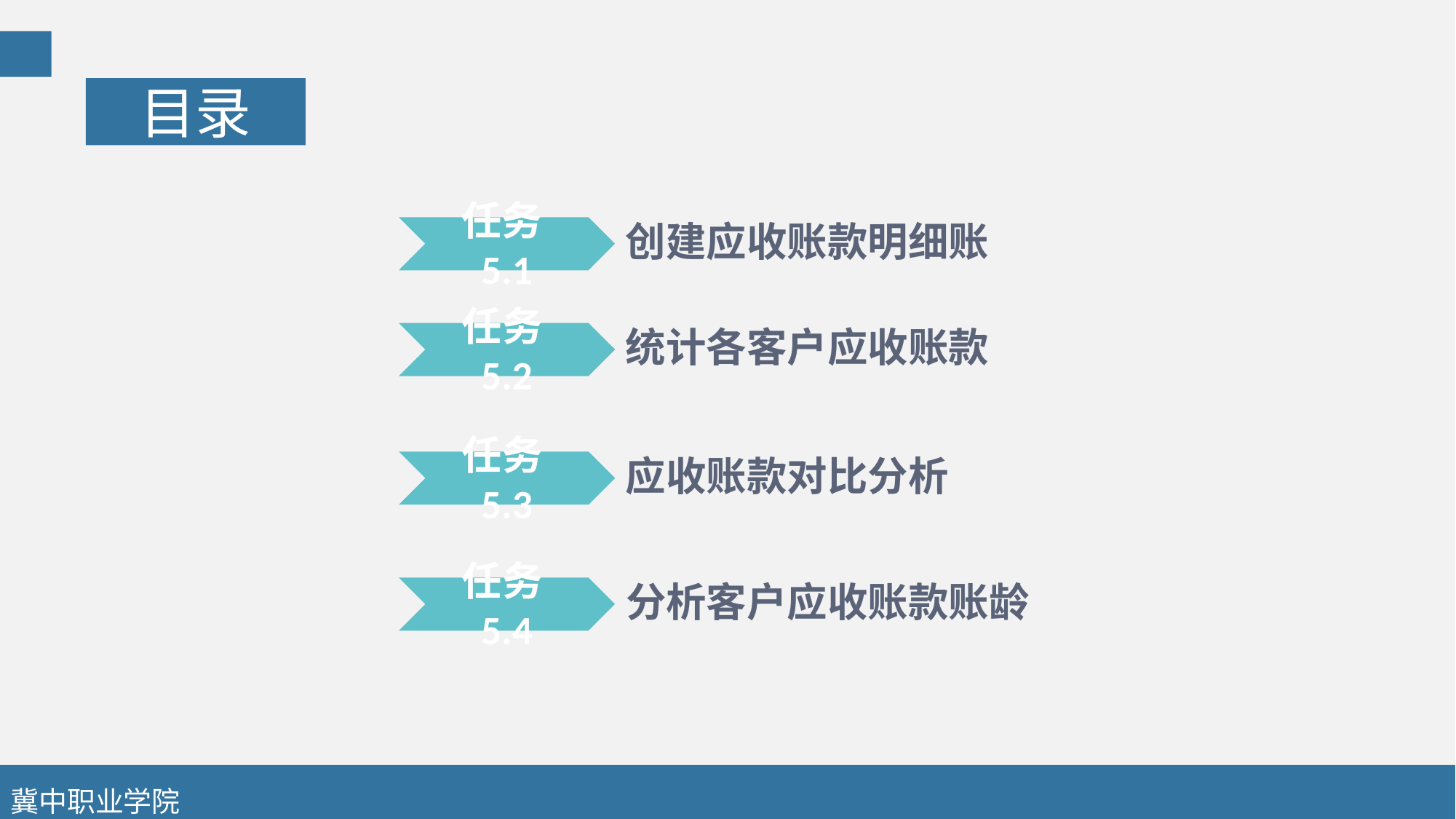

目录
创建应收账款明细账
任务5.1
统计各客户应收账款
任务5.2
应收账款对比分析
任务5.3
分析客户应收账款账龄
任务5.4
冀中职业学院